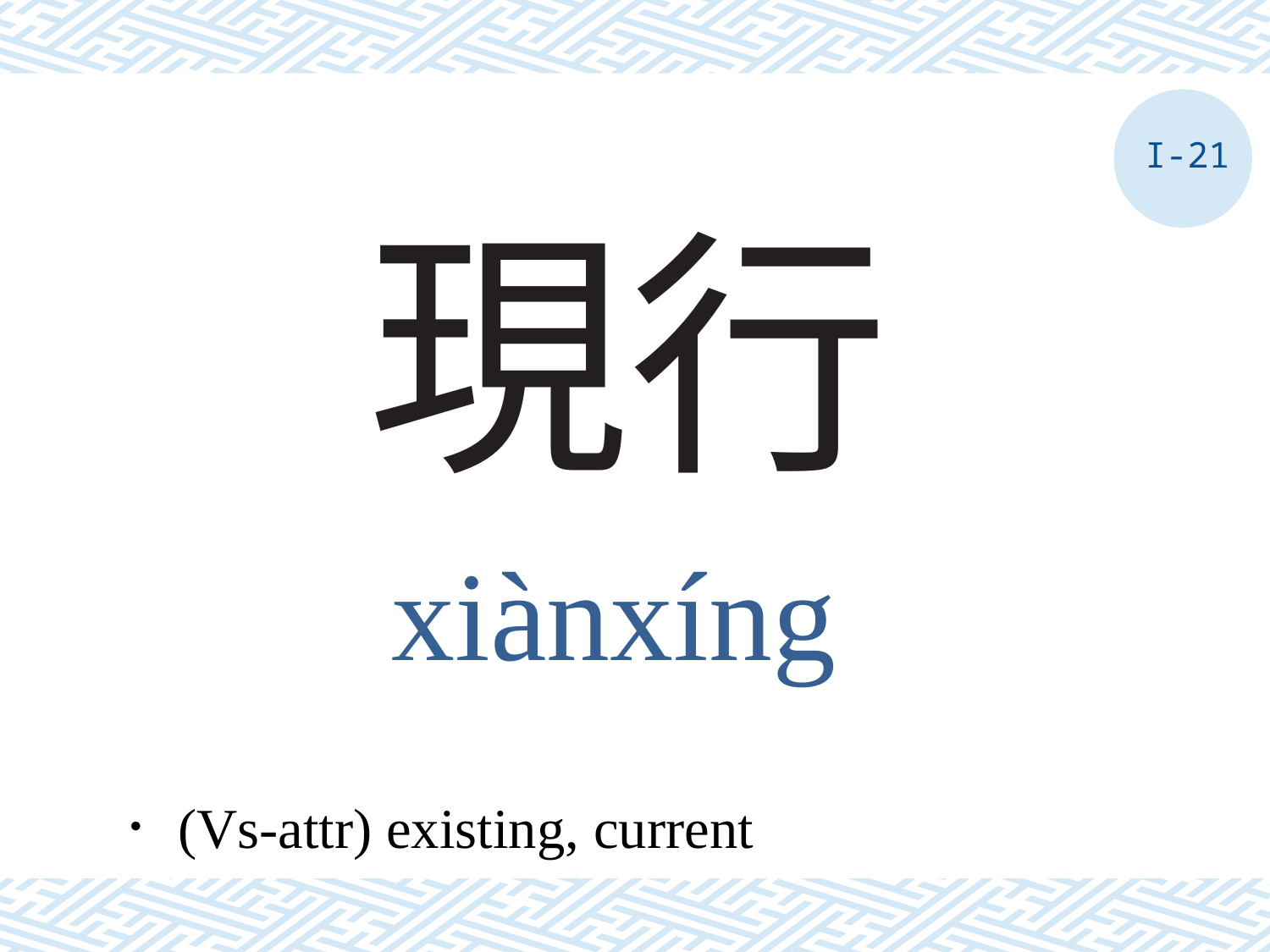

I-21

# 現行
xiànxíng
．(Vs-attr) existing, current